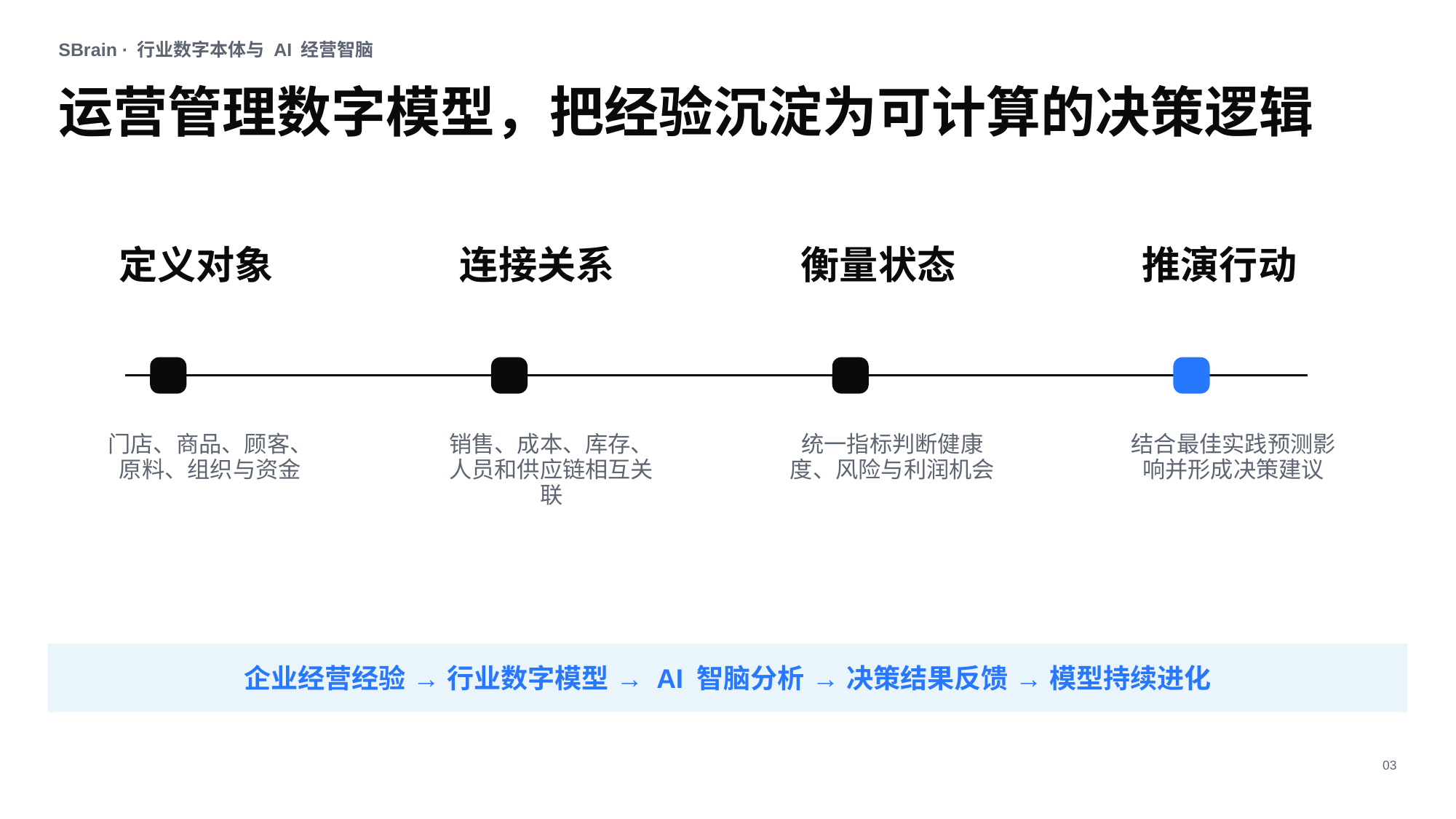

SBrain · 行业数字本体与 AI 经营智脑
运营管理数字模型，把经验沉淀为可计算的决策逻辑
定义对象
连接关系
衡量状态
推演行动

门店、商品、顾客、原料、组织与资金
销售、成本、库存、人员和供应链相互关联
统一指标判断健康度、风险与利润机会
结合最佳实践预测影响并形成决策建议

企业经营经验 → 行业数字模型 → AI 智脑分析 → 决策结果反馈 → 模型持续进化
03